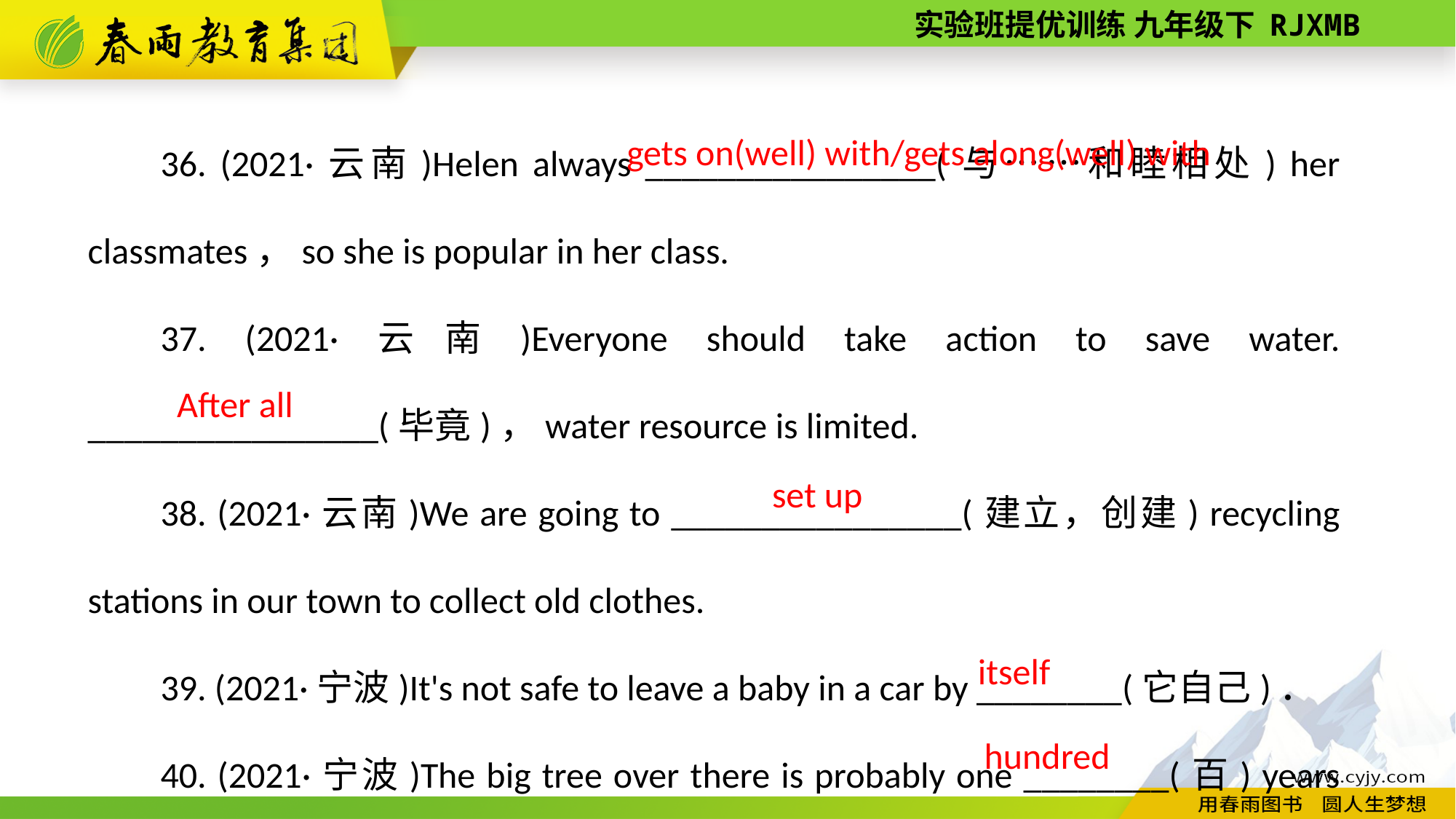

36. (2021·云南)Helen always ________________(与……和睦相处) her classmates，so she is popular in her class.
37. (2021·云南)Everyone should take action to save water. ________________(毕竟)，water resource is limited.
38. (2021·云南)We are going to ________________(建立，创建) recycling stations in our town to collect old clothes.
39. (2021·宁波)It's not safe to leave a baby in a car by ________(它自己)．
40. (2021·宁波)The big tree over there is probably one ________(百) years old.
gets on(well) with/gets along(well) with
After all
set up
 itself
hundred